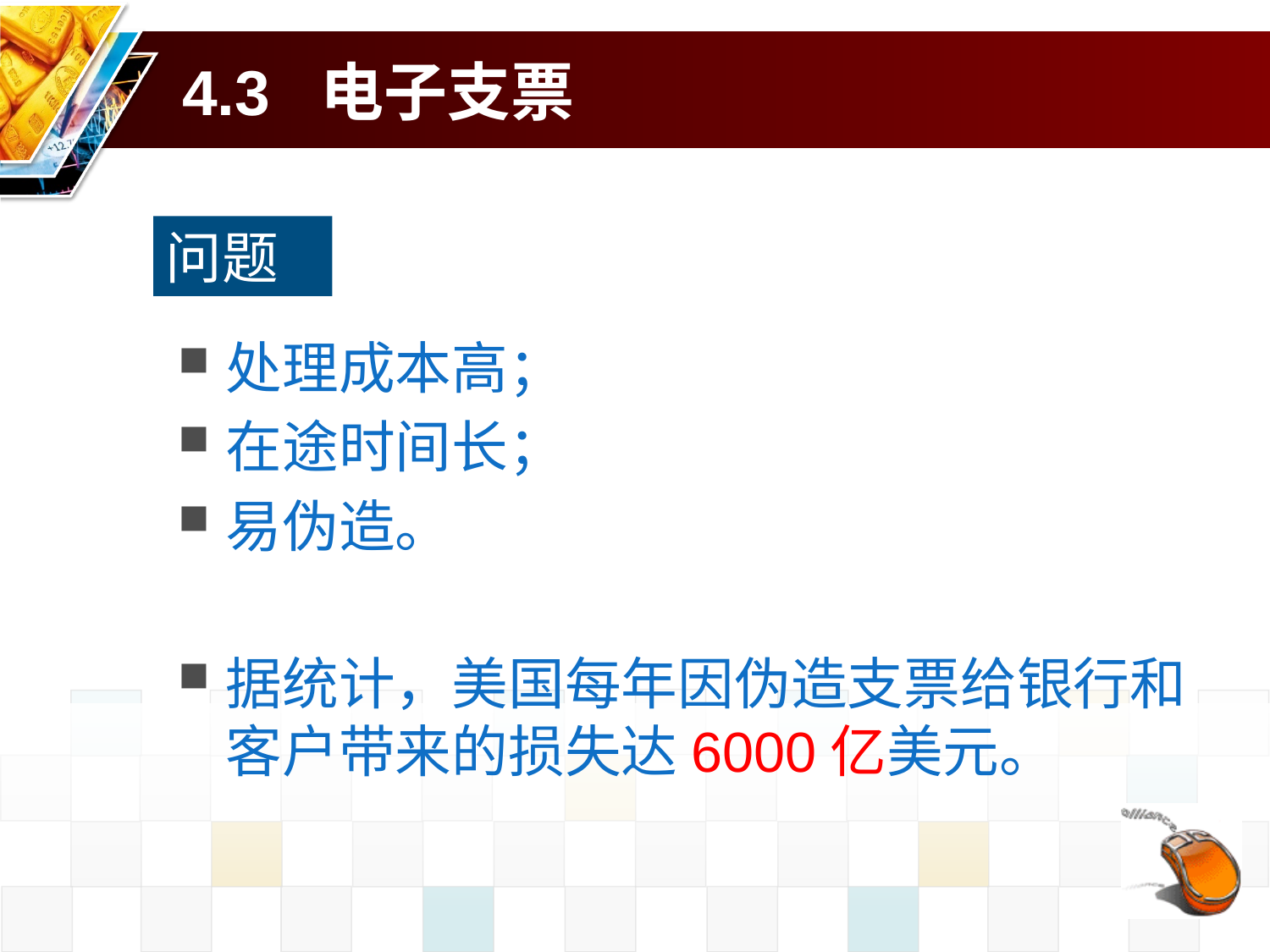

# 4.3  电子支票
问题
处理成本高；
在途时间长；
易伪造。

据统计，美国每年因伪造支票给银行和客户带来的损失达6000亿美元。